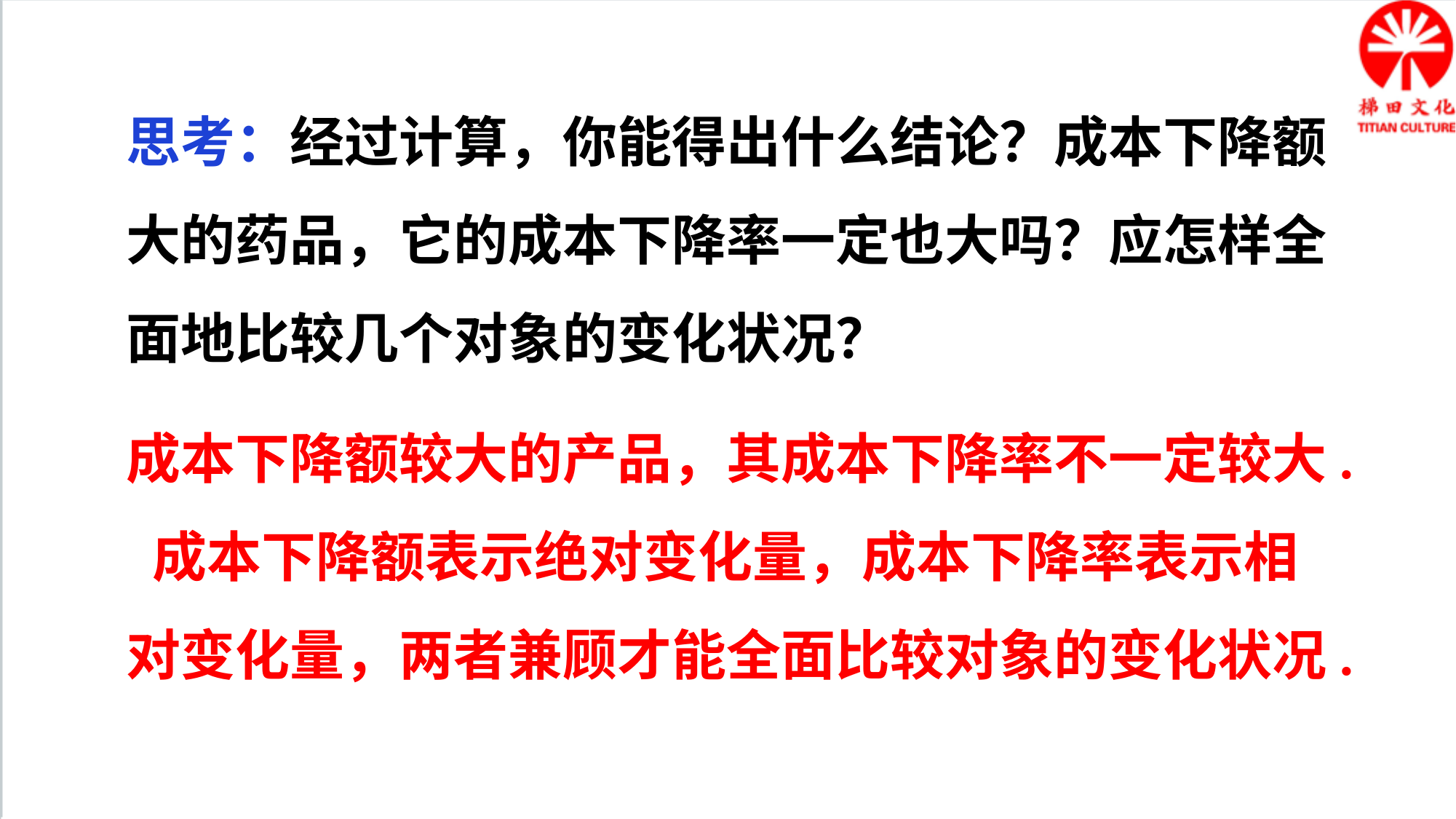

思考：经过计算，你能得出什么结论？成本下降额大的药品，它的成本下降率一定也大吗？应怎样全面地比较几个对象的变化状况？
成本下降额较大的产品，其成本下降率不一定较大. 成本下降额表示绝对变化量，成本下降率表示相对变化量，两者兼顾才能全面比较对象的变化状况.